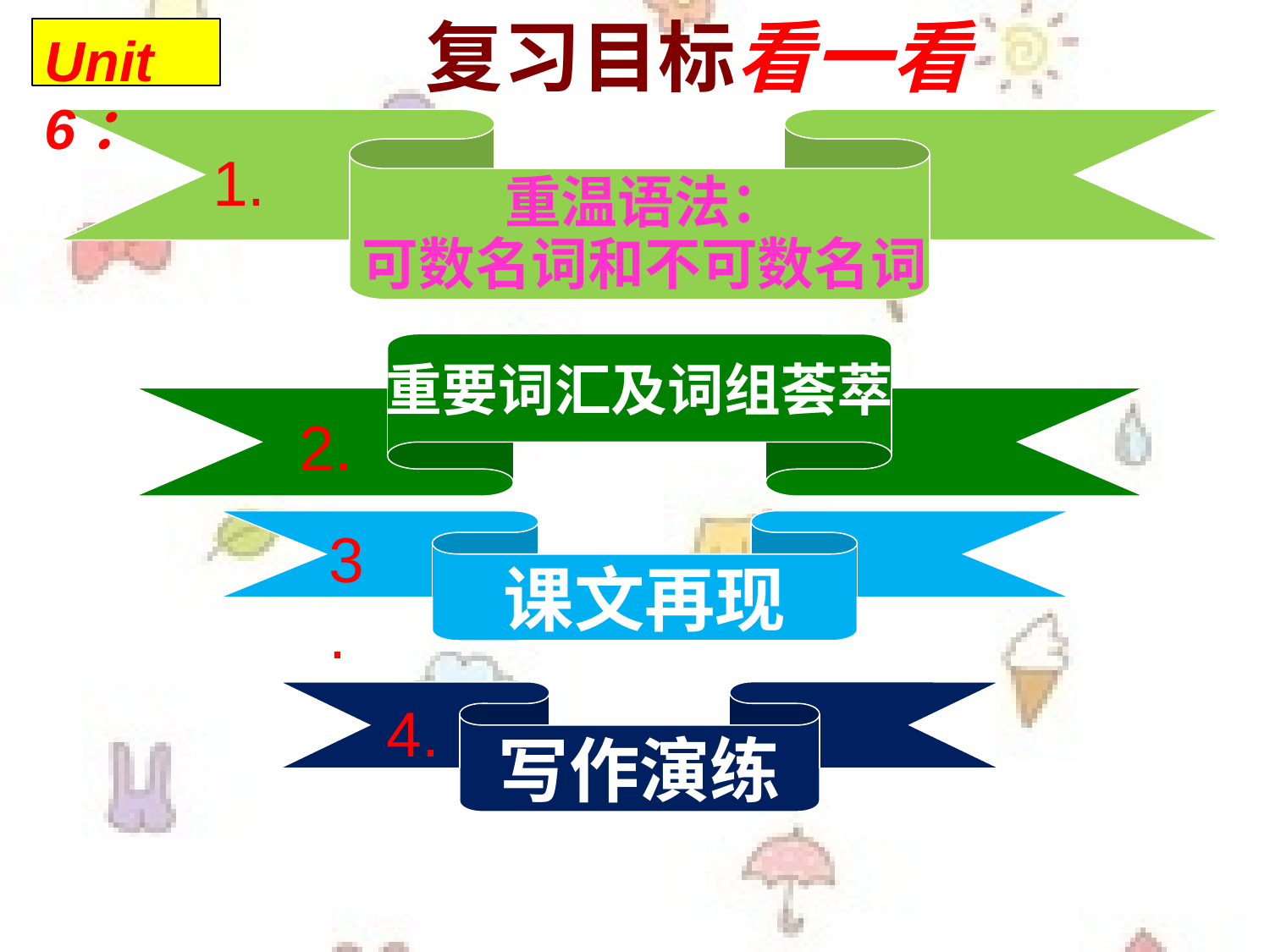

复习目标看一看

Unit 6：
          重温语法：
可数名词和不可数名词
1.
重要词汇及词组荟萃
2.
课文再现
3.
写作演练
4.